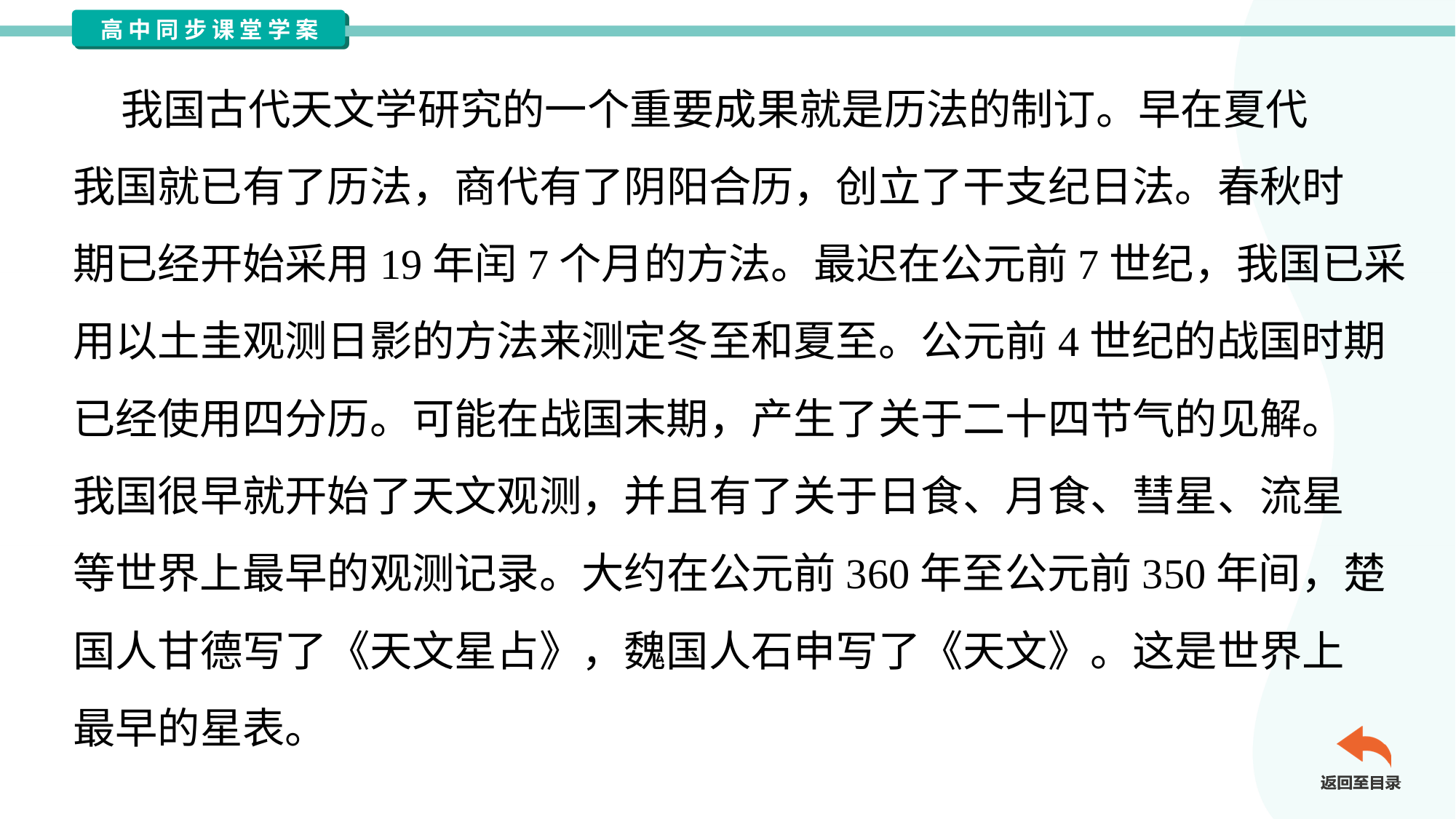

我国古代天文学研究的一个重要成果就是历法的制订。早在夏代
我国就已有了历法，商代有了阴阳合历，创立了干支纪日法。春秋时
期已经开始采用19年闰7个月的方法。最迟在公元前7世纪，我国已采
用以土圭观测日影的方法来测定冬至和夏至。公元前4世纪的战国时期
已经使用四分历。可能在战国末期，产生了关于二十四节气的见解。
我国很早就开始了天文观测，并且有了关于日食、月食、彗星、流星
等世界上最早的观测记录。大约在公元前360年至公元前350年间，楚
国人甘德写了《天文星占》，魏国人石申写了《天文》。这是世界上
最早的星表。